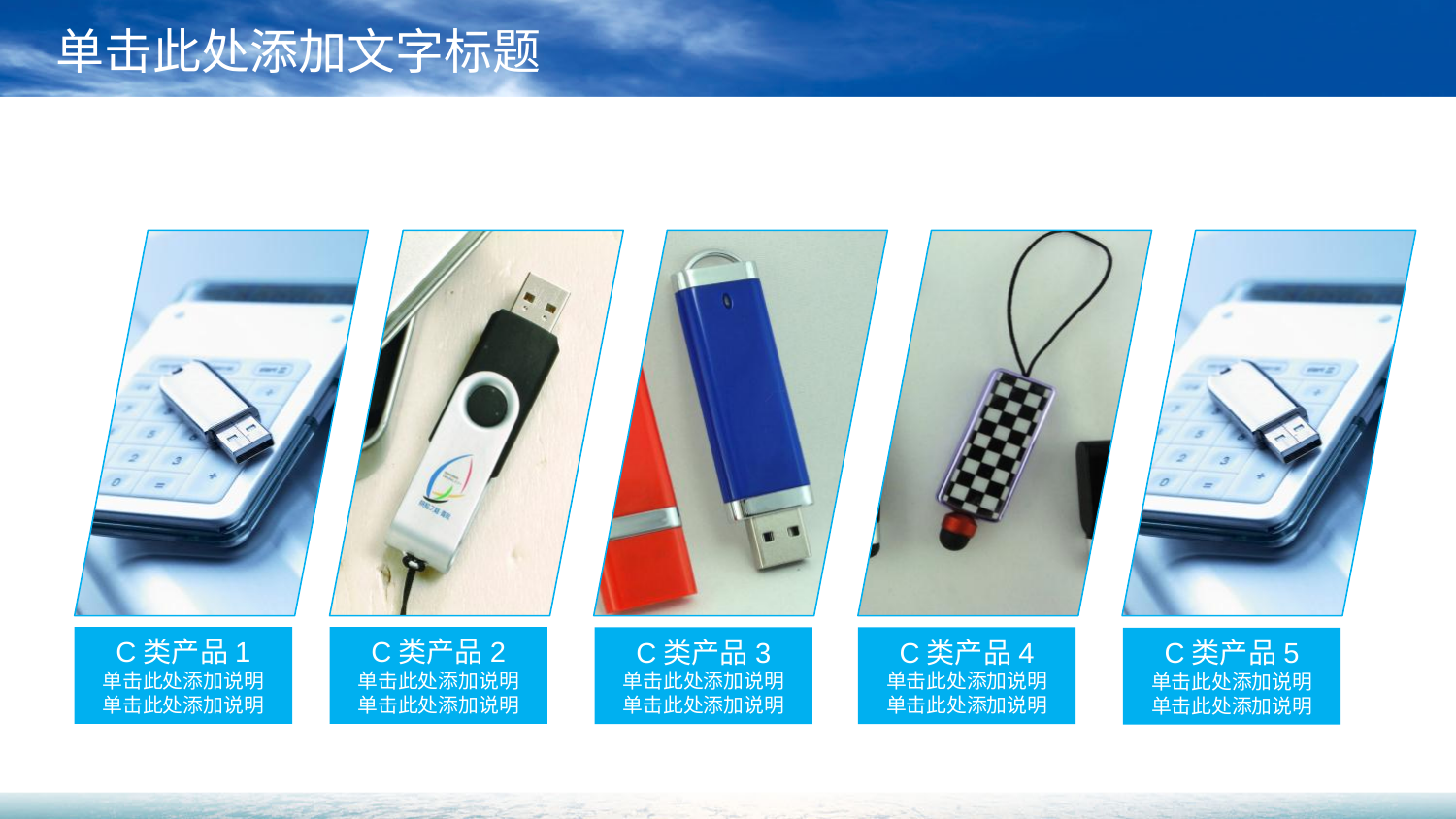

C类产品1
单击此处添加说明
单击此处添加说明
C类产品2
单击此处添加说明
单击此处添加说明
C类产品3
单击此处添加说明
单击此处添加说明
C类产品4
单击此处添加说明
单击此处添加说明
C类产品5
单击此处添加说明
单击此处添加说明